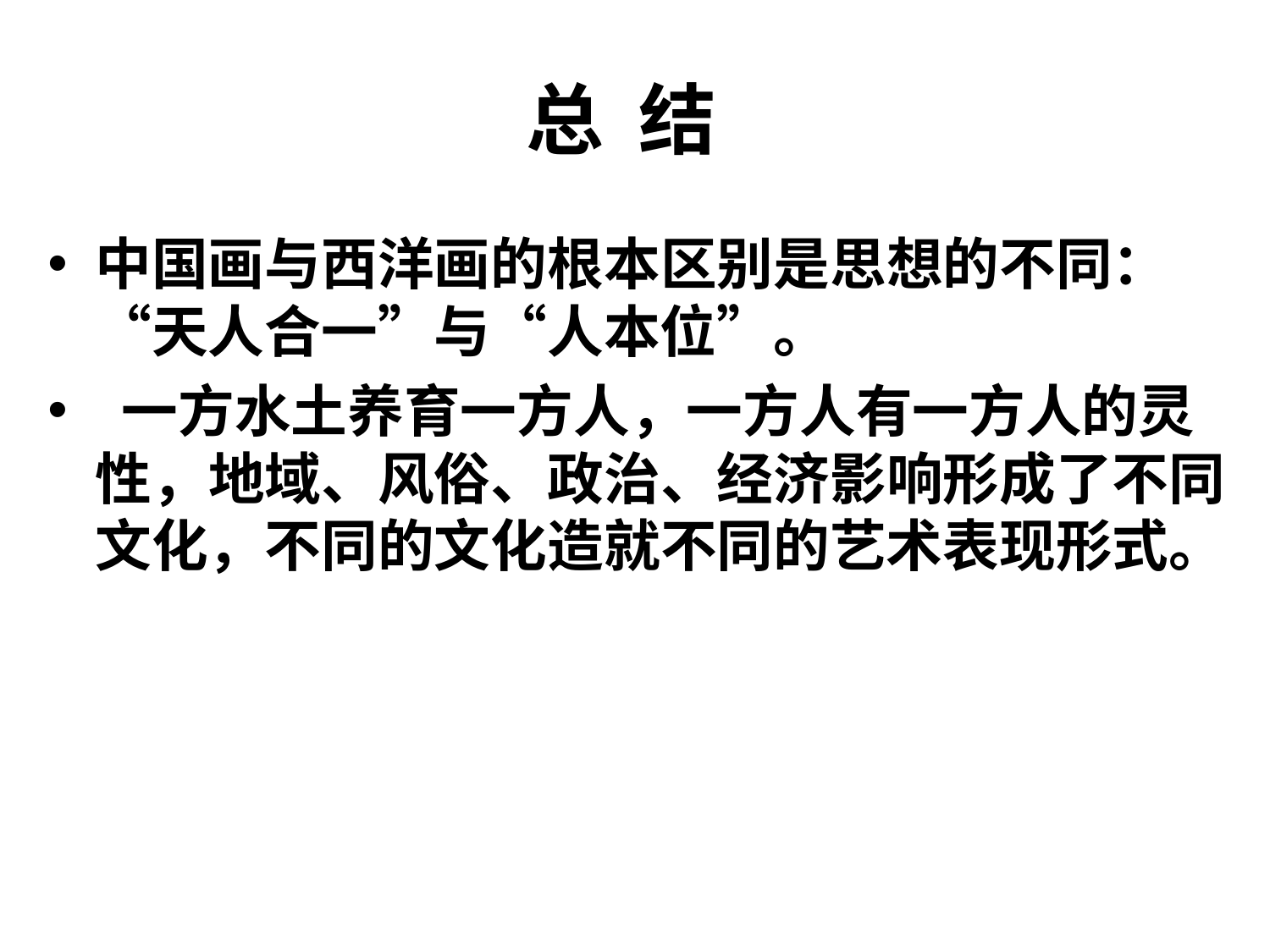

# 总  结
中国画与西洋画的根本区别是思想的不同：“天人合一”与“人本位”。
 一方水土养育一方人，一方人有一方人的灵性，地域、风俗、政治、经济影响形成了不同文化，不同的文化造就不同的艺术表现形式。